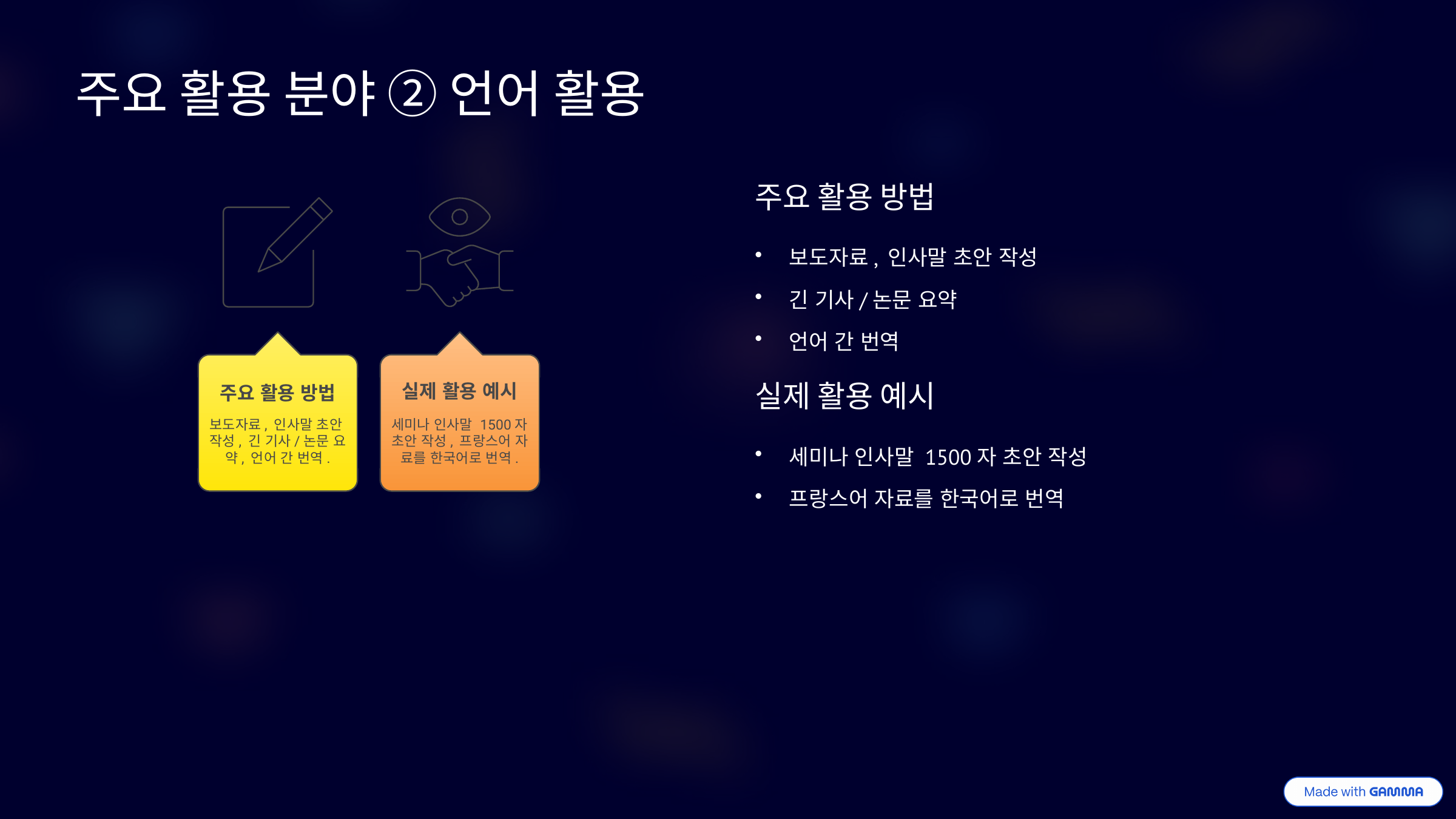

주요 활용 분야 ② 언어 활용
주요 활용 방법

보도자료, 인사말 초안 작성
긴 기사/논문 요약
언어 간 번역

실제 활용 예시
실제 활용 예시
주요 활용 방법
보도자료, 인사말 초안
작성, 긴 기사/논문 요
약, 언어 간 번역.
세미나 인사말 1500자
초안 작성, 프랑스어 자
료를 한국어로 번역.
세미나 인사말 1500자 초안 작성
프랑스어 자료를 한국어로 번역